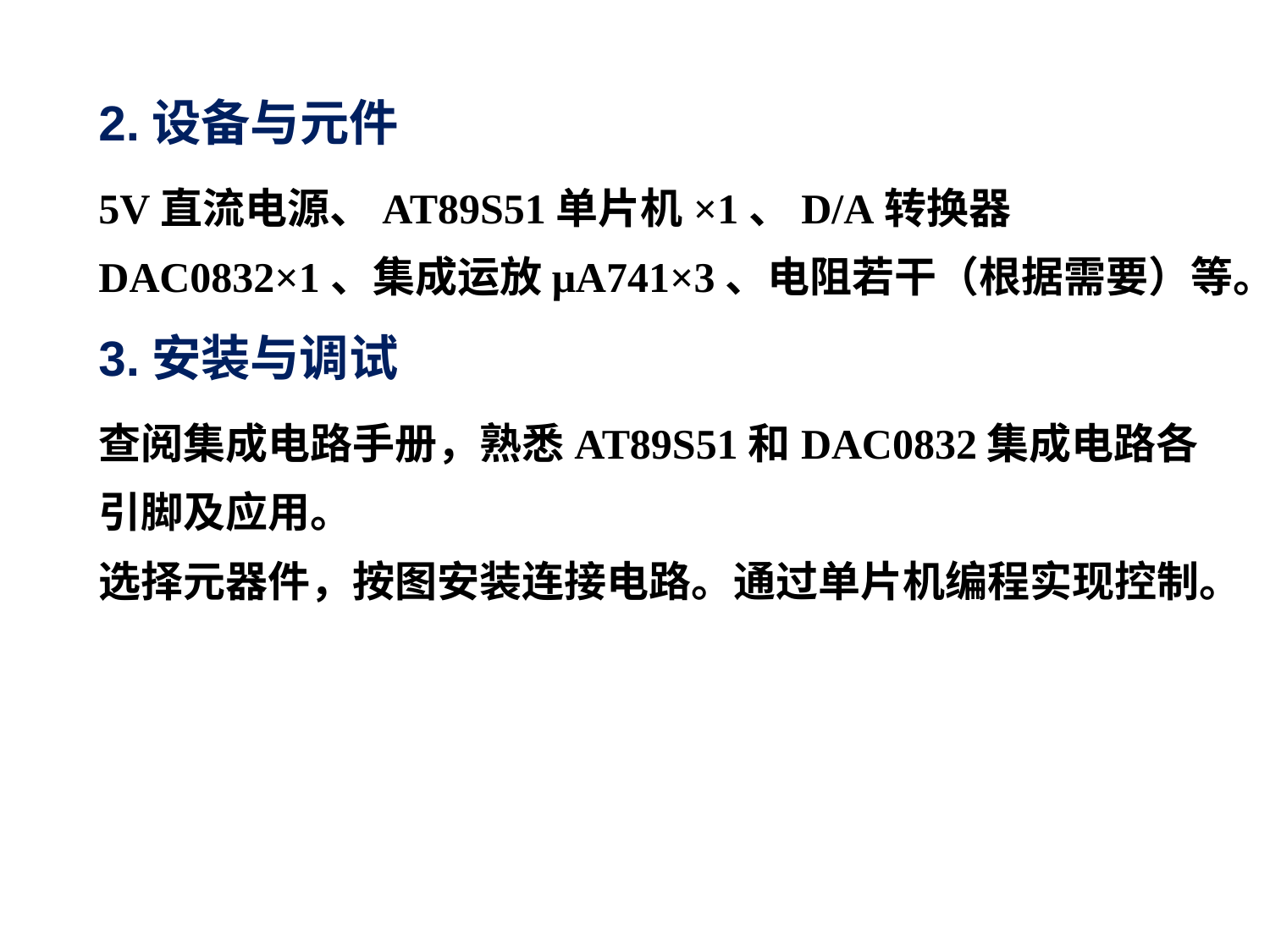

2.设备与元件
5V直流电源、AT89S51单片机×1、D/A转换器DAC0832×1、集成运放μA741×3、电阻若干（根据需要）等。
3.安装与调试
查阅集成电路手册，熟悉AT89S51和DAC0832集成电路各引脚及应用。
选择元器件，按图安装连接电路。通过单片机编程实现控制。